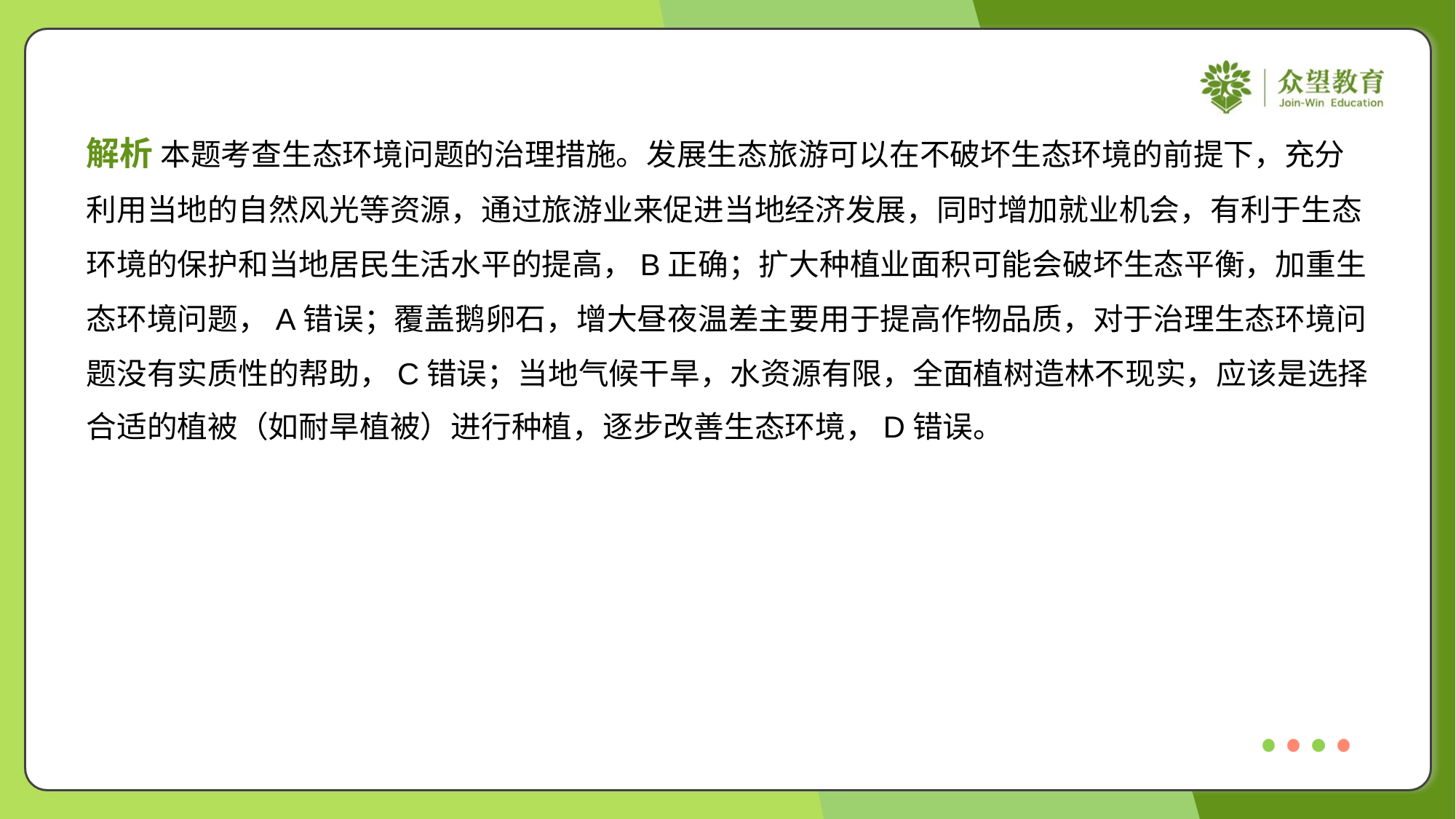

解析 本题考查生态环境问题的治理措施。发展生态旅游可以在不破坏生态环境的前提下，充分
利用当地的自然风光等资源，通过旅游业来促进当地经济发展，同时增加就业机会，有利于生态
环境的保护和当地居民生活水平的提高，B正确；扩大种植业面积可能会破坏生态平衡，加重生
态环境问题，A错误；覆盖鹅卵石，增大昼夜温差主要用于提高作物品质，对于治理生态环境问
题没有实质性的帮助，C错误；当地气候干旱，水资源有限，全面植树造林不现实，应该是选择
合适的植被（如耐旱植被）进行种植，逐步改善生态环境，D错误。